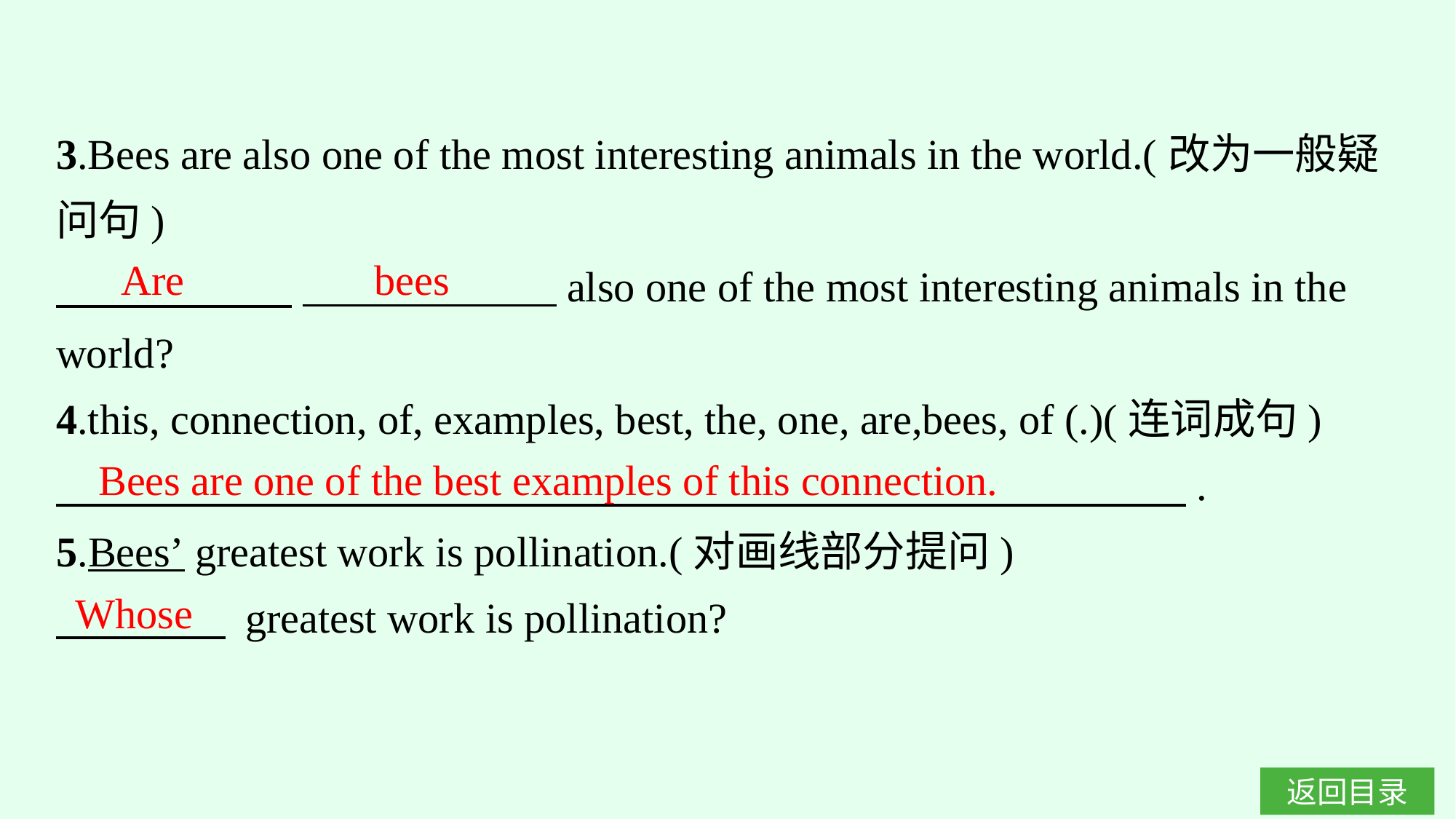

3.Bees are also one of the most interesting animals in the world.(改为一般疑问句)
　　       　　 　　　　　　also one of the most interesting animals in the world?
4.this, connection, of, examples, best, the, one, are,bees, of (.)(连词成句)
　                                                                                                                   .
5.Bees’ greatest work is pollination.(对画线部分提问)
　　　　 greatest work is pollination?
Are                  bees
Bees are one of the best examples of this connection.
Whose